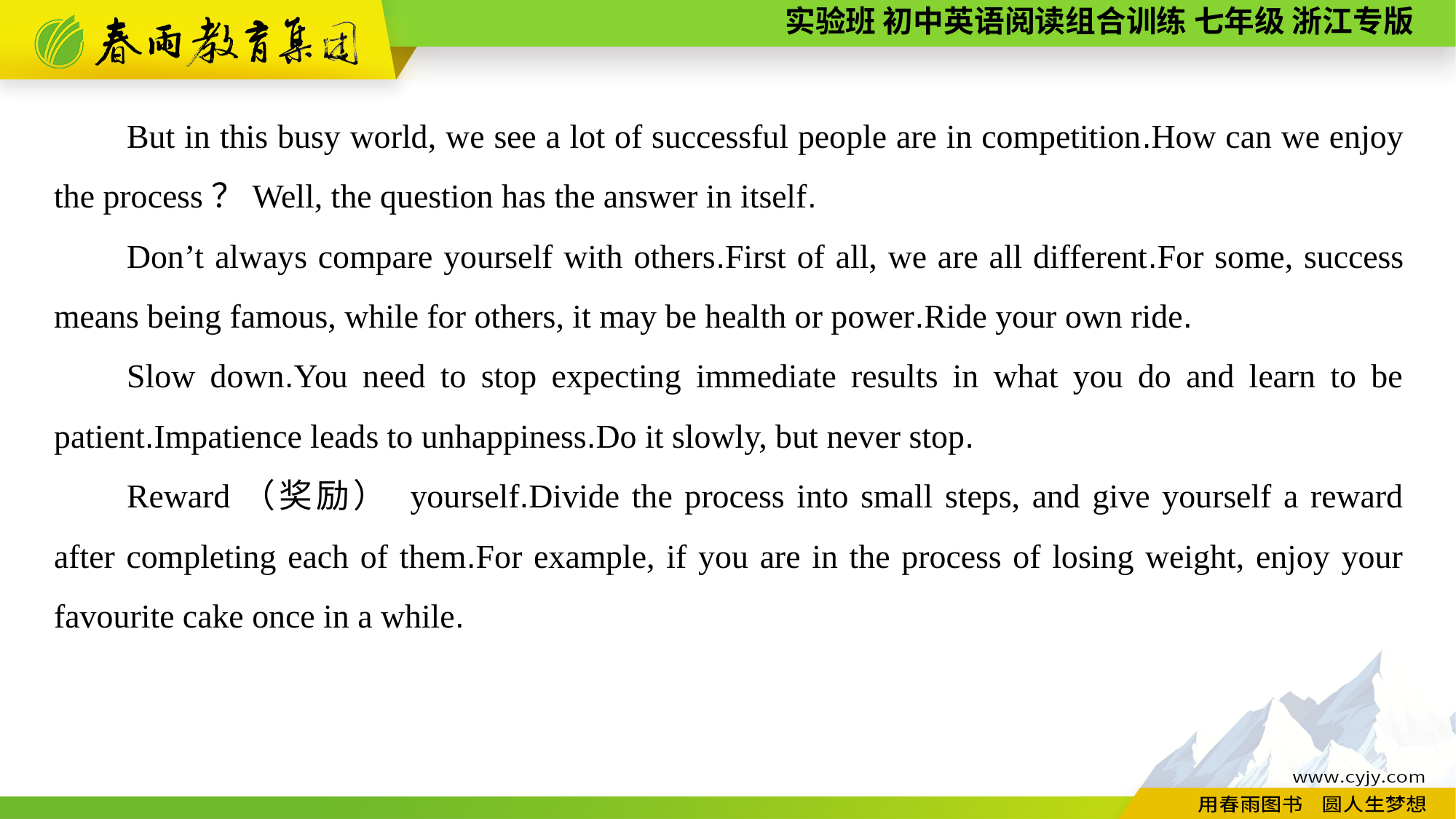

But in this busy world, we see a lot of successful people are in competition.How can we enjoy the process？Well, the question has the answer in itself.
Don’t always compare yourself with others.First of all, we are all different.For some, success means being famous, while for others, it may be health or power.Ride your own ride.
Slow down.You need to stop expecting immediate results in what you do and learn to be patient.Impatience leads to unhappiness.Do it slowly, but never stop.
Reward（奖励） yourself.Divide the process into small steps, and give yourself a reward after completing each of them.For example, if you are in the process of losing weight, enjoy your favourite cake once in a while.